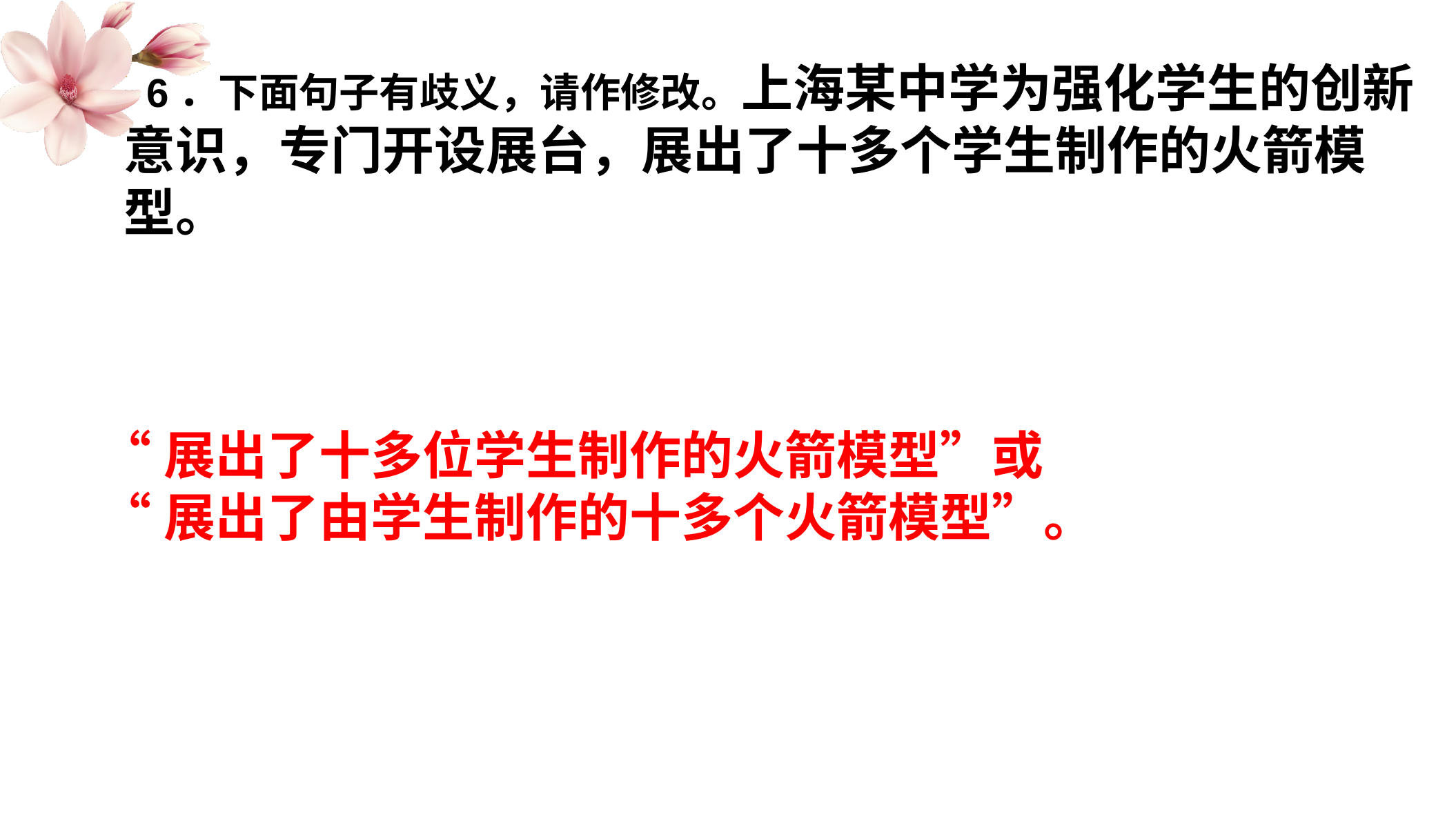

6．下面句子有歧义，请作修改。上海某中学为强化学生的创新意识，专门开设展台，展出了十多个学生制作的火箭模型。

“展出了十多位学生制作的火箭模型”或
“展出了由学生制作的十多个火箭模型”。